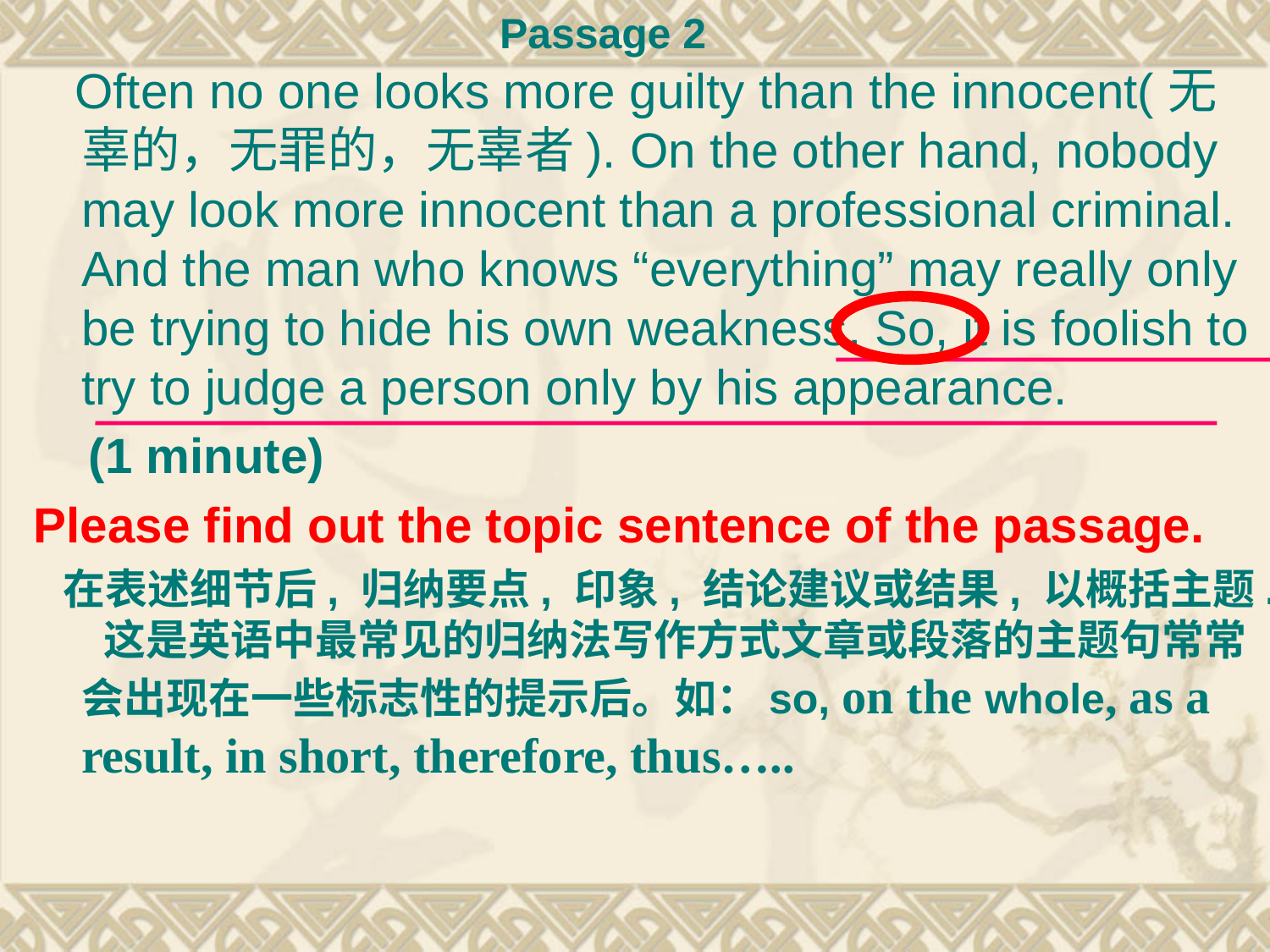

Passage 2
   Often no one looks more guilty than the innocent(无辜的，无罪的，无辜者). On the other hand, nobody may look more innocent than a professional criminal. And the man who knows “everything” may really only be trying to hide his own weakness. So, it is foolish to try to judge a person only by his appearance.
    (1 minute)
Please find out the topic sentence of the passage.
  在表述细节后, 归纳要点, 印象, 结论建议或结果, 以概括主题. 这是英语中最常见的归纳法写作方式文章或段落的主题句常常会出现在一些标志性的提示后。如：so, on the whole, as a result, in short, therefore, thus…..